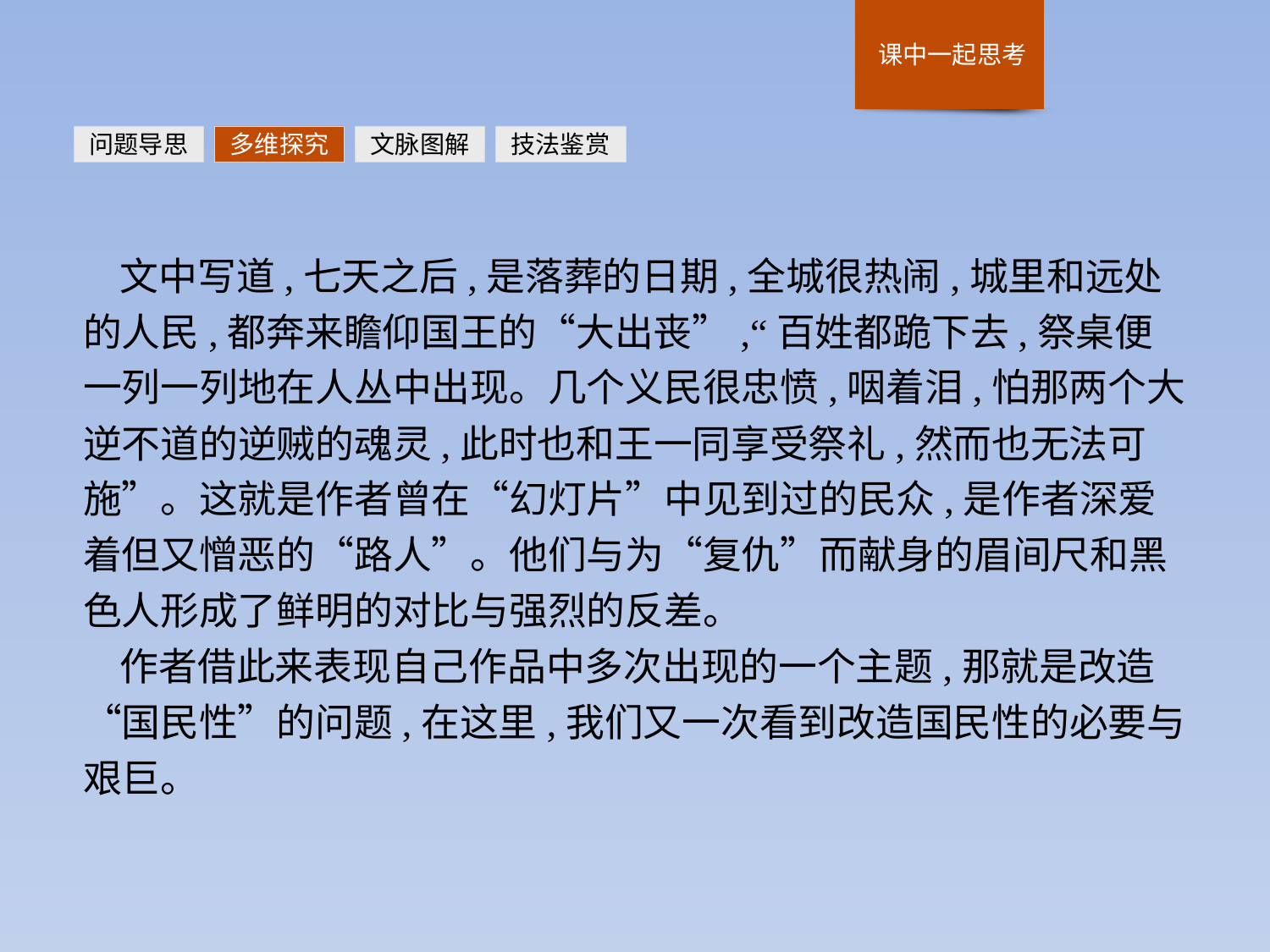

问题导思
多维探究
文脉图解
技法鉴赏
文中写道,七天之后,是落葬的日期,全城很热闹,城里和远处的人民,都奔来瞻仰国王的“大出丧”,“百姓都跪下去,祭桌便一列一列地在人丛中出现。几个义民很忠愤,咽着泪,怕那两个大逆不道的逆贼的魂灵,此时也和王一同享受祭礼,然而也无法可施”。这就是作者曾在“幻灯片”中见到过的民众,是作者深爱着但又憎恶的“路人”。他们与为“复仇”而献身的眉间尺和黑色人形成了鲜明的对比与强烈的反差。
作者借此来表现自己作品中多次出现的一个主题,那就是改造“国民性”的问题,在这里,我们又一次看到改造国民性的必要与艰巨。